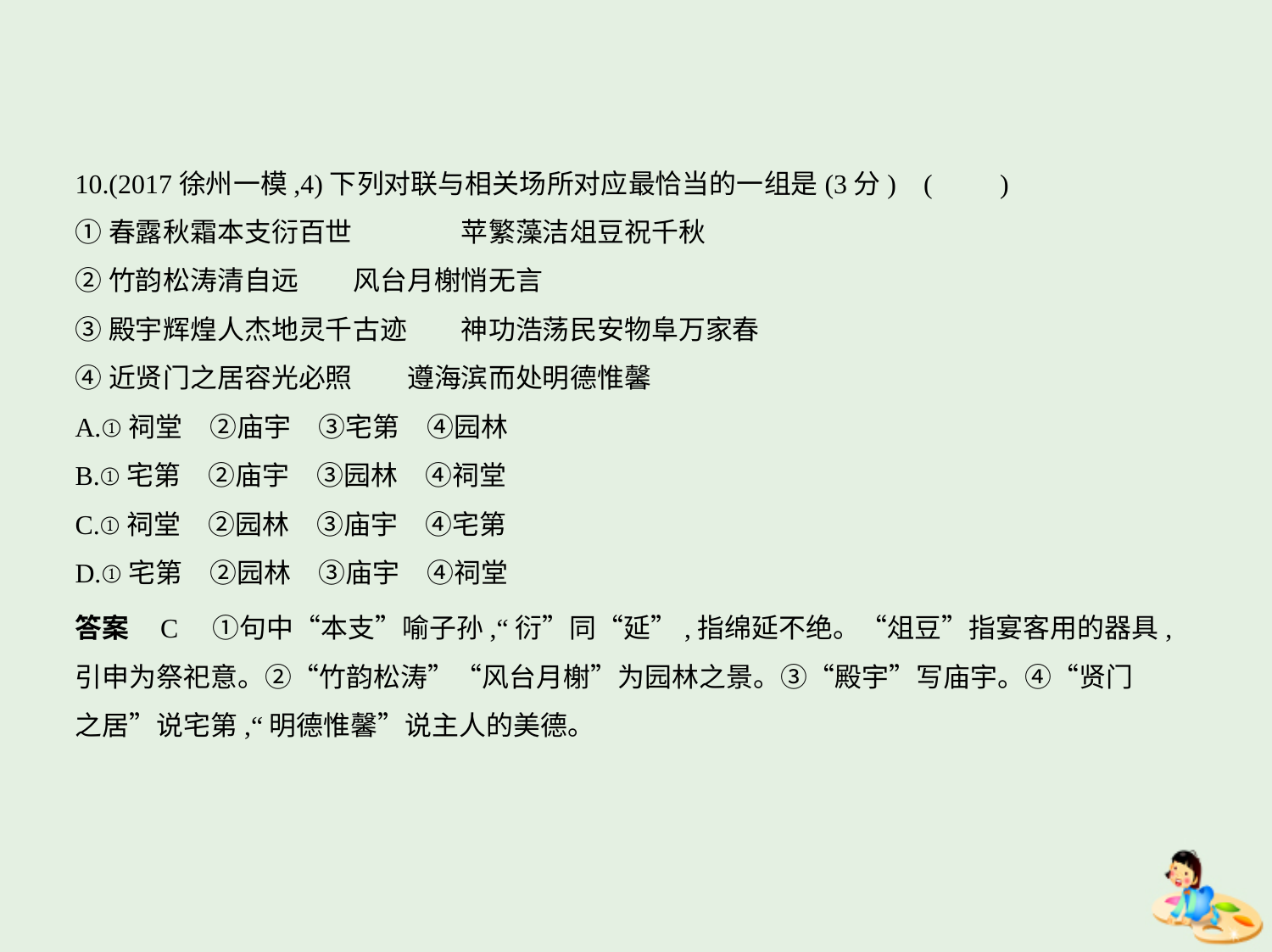

10.(2017徐州一模,4)下列对联与相关场所对应最恰当的一组是(3分) (　　)
①春露秋霜本支衍百世　　　　苹繁藻洁俎豆祝千秋
②竹韵松涛清自远　　风台月榭悄无言
③殿宇辉煌人杰地灵千古迹　　神功浩荡民安物阜万家春
④近贤门之居容光必照　　遵海滨而处明德惟馨
A.①祠堂　②庙宇　③宅第　④园林
B.①宅第　②庙宇　③园林　④祠堂
C.①祠堂　②园林　③庙宇　④宅第
D.①宅第　②园林　③庙宇　④祠堂
答案    C　①句中“本支”喻子孙,“衍”同“延”,指绵延不绝。“俎豆”指宴客用的器具,
引申为祭祀意。②“竹韵松涛”“风台月榭”为园林之景。③“殿宇”写庙宇。④“贤门
之居”说宅第,“明德惟馨”说主人的美德。